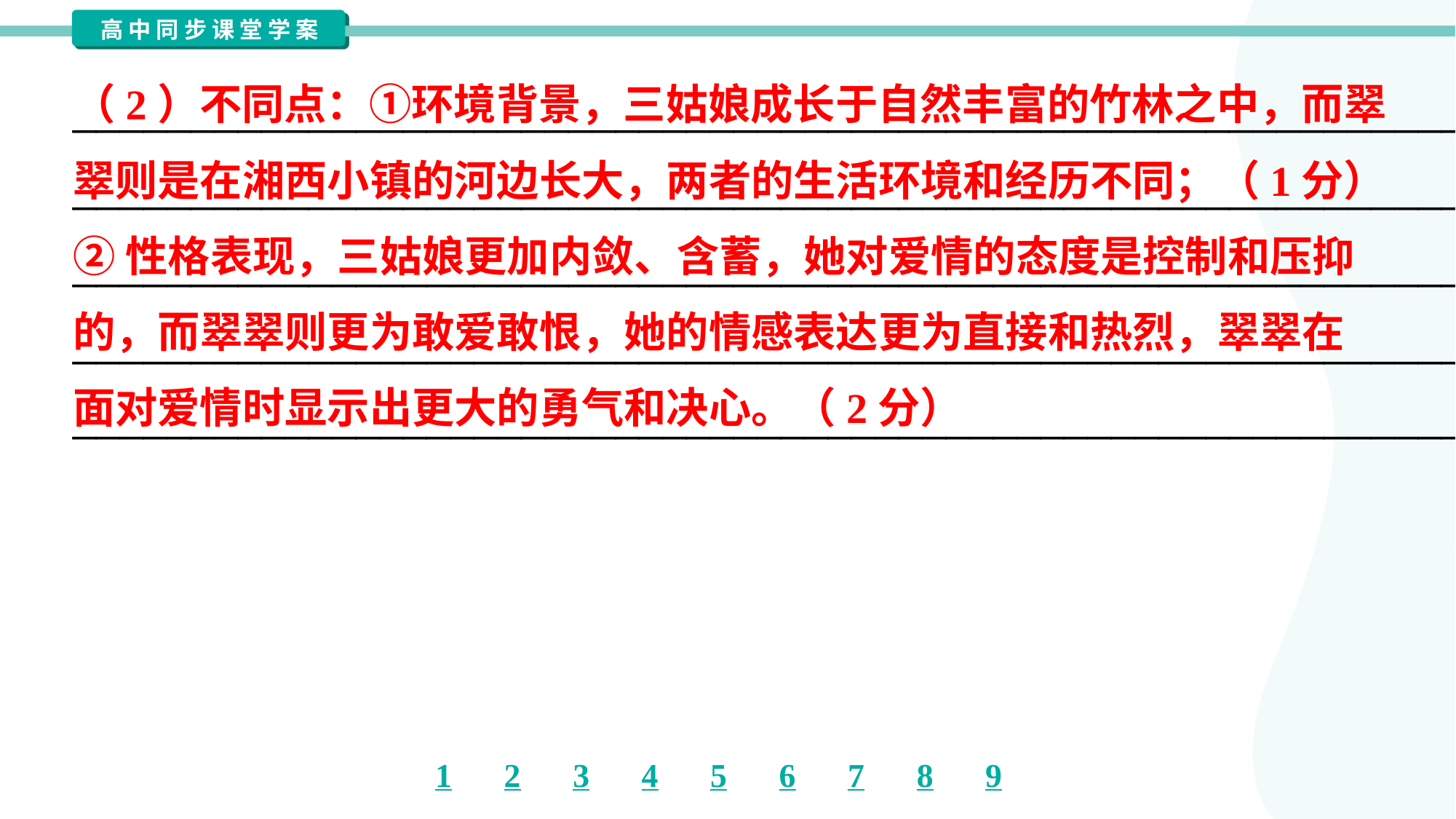

（2）不同点：①环境背景，三姑娘成长于自然丰富的竹林之中，而翠
翠则是在湘西小镇的河边长大，两者的生活环境和经历不同；（1分）
②性格表现，三姑娘更加内敛、含蓄，她对爱情的态度是控制和压抑
的，而翠翠则更为敢爱敢恨，她的情感表达更为直接和热烈，翠翠在
面对爱情时显示出更大的勇气和决心。（2分）
_____________________________________________________________
_____________________________________________________________
_____________________________________________________________
_____________________________________________________________
_____________________________________________________________